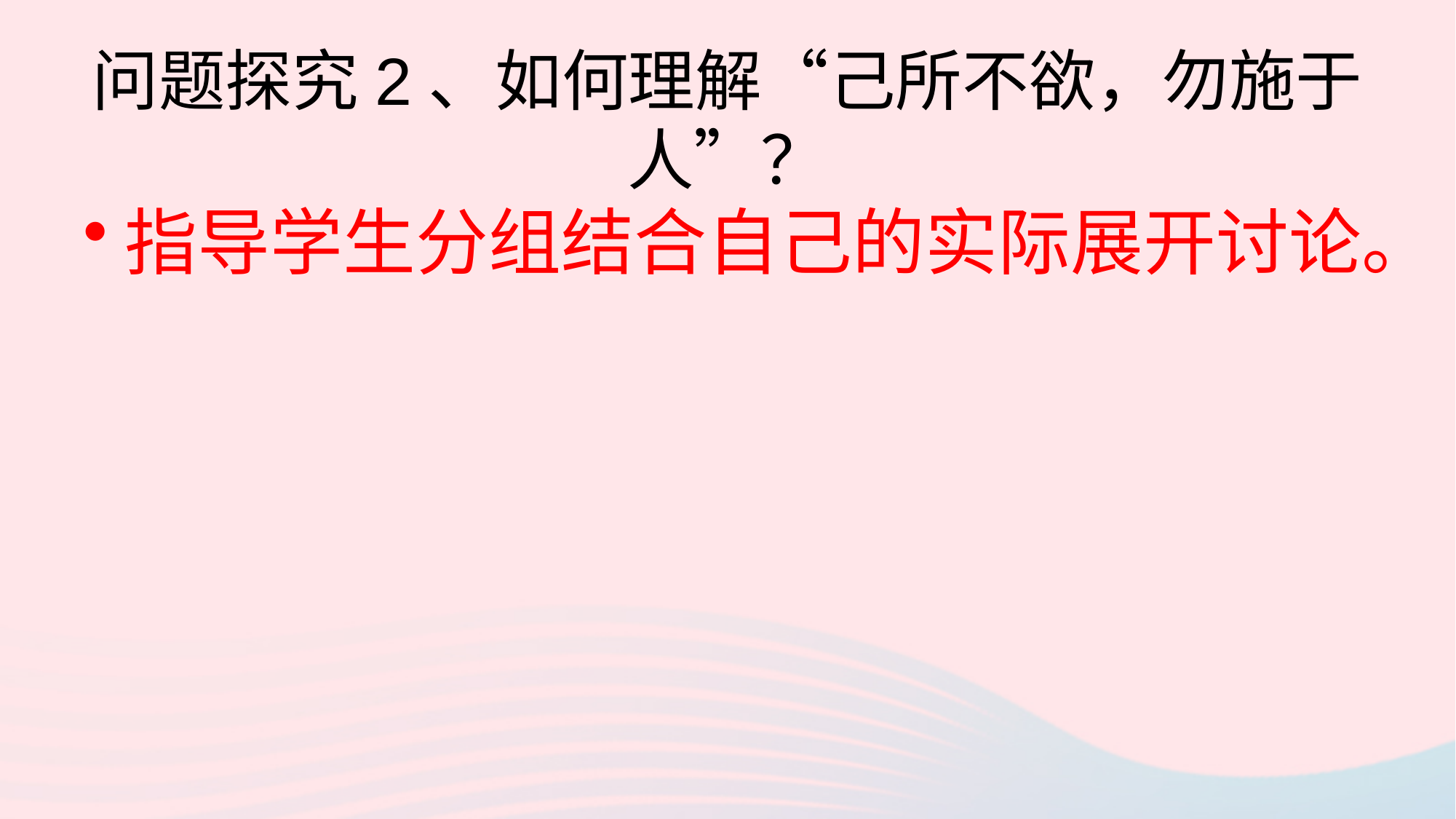

# 问题探究2、如何理解“己所不欲，勿施于人”？
指导学生分组结合自己的实际展开讨论。